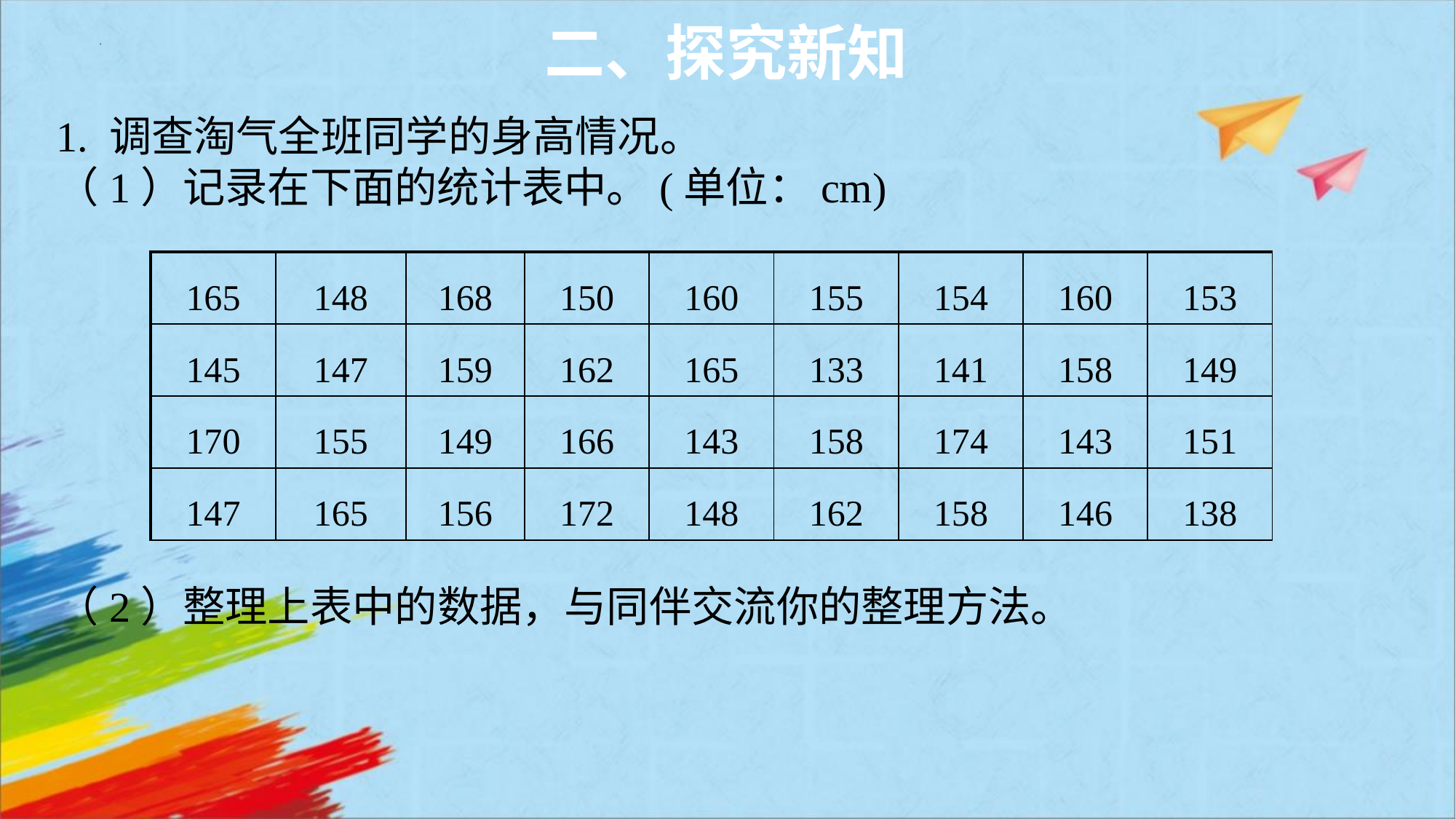

二、探究新知
1. 调查淘气全班同学的身高情况。
（1）记录在下面的统计表中。(单位：cm)
| 165 | 148 | 168 | 150 | 160 | 155 | 154 | 160 | 153 |
| --- | --- | --- | --- | --- | --- | --- | --- | --- |
| 145 | 147 | 159 | 162 | 165 | 133 | 141 | 158 | 149 |
| 170 | 155 | 149 | 166 | 143 | 158 | 174 | 143 | 151 |
| 147 | 165 | 156 | 172 | 148 | 162 | 158 | 146 | 138 |
（2）整理上表中的数据，与同伴交流你的整理方法。